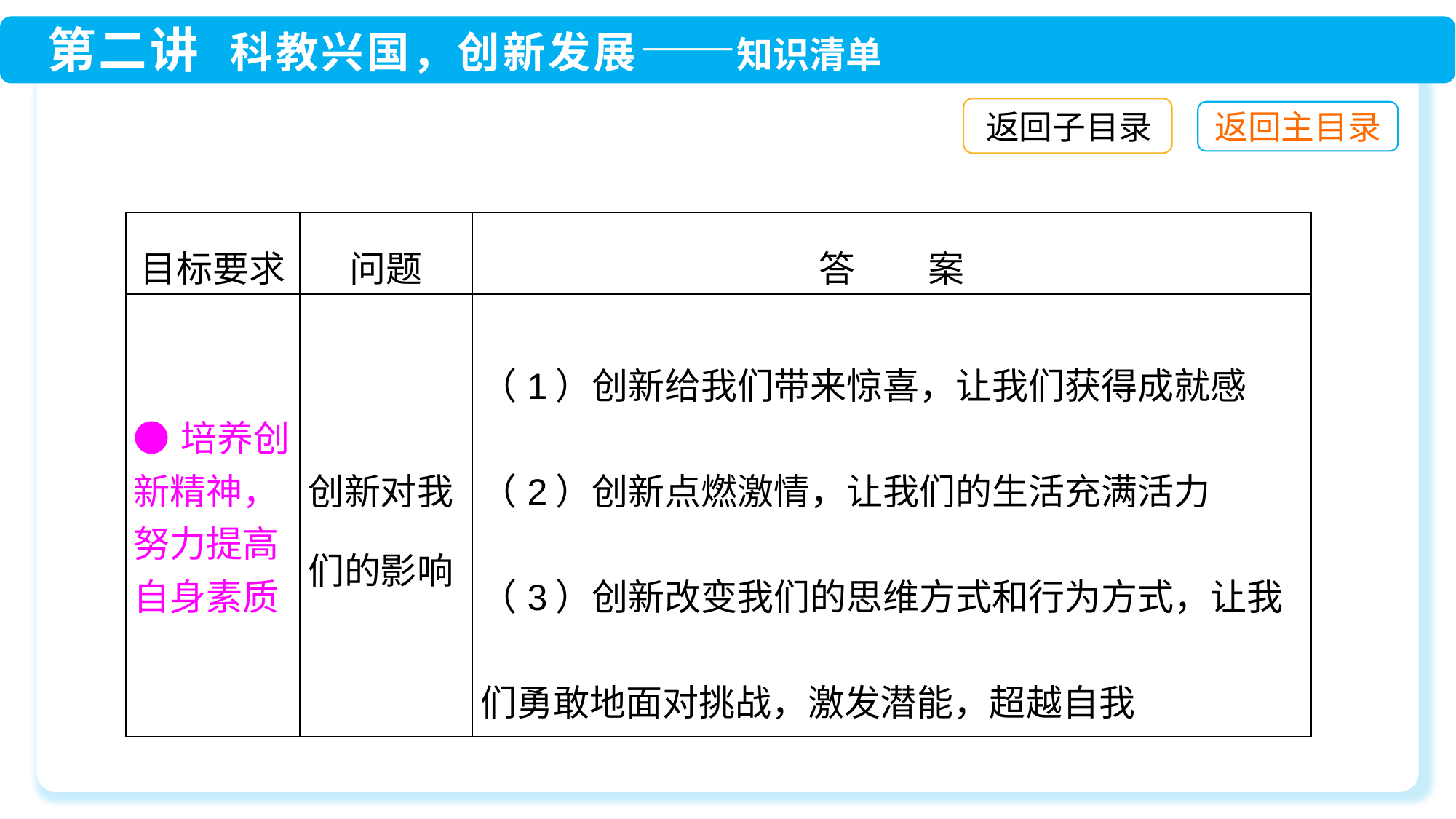

返回子目录
| 目标要求 | 问题 | 答　　案 |
| --- | --- | --- |
| ●培养创新精神，努力提高自身素质 | 创新对我们的影响 | （1）创新给我们带来惊喜，让我们获得成就感 （2）创新点燃激情，让我们的生活充满活力 （3）创新改变我们的思维方式和行为方式，让我们勇敢地面对挑战，激发潜能，超越自我 |